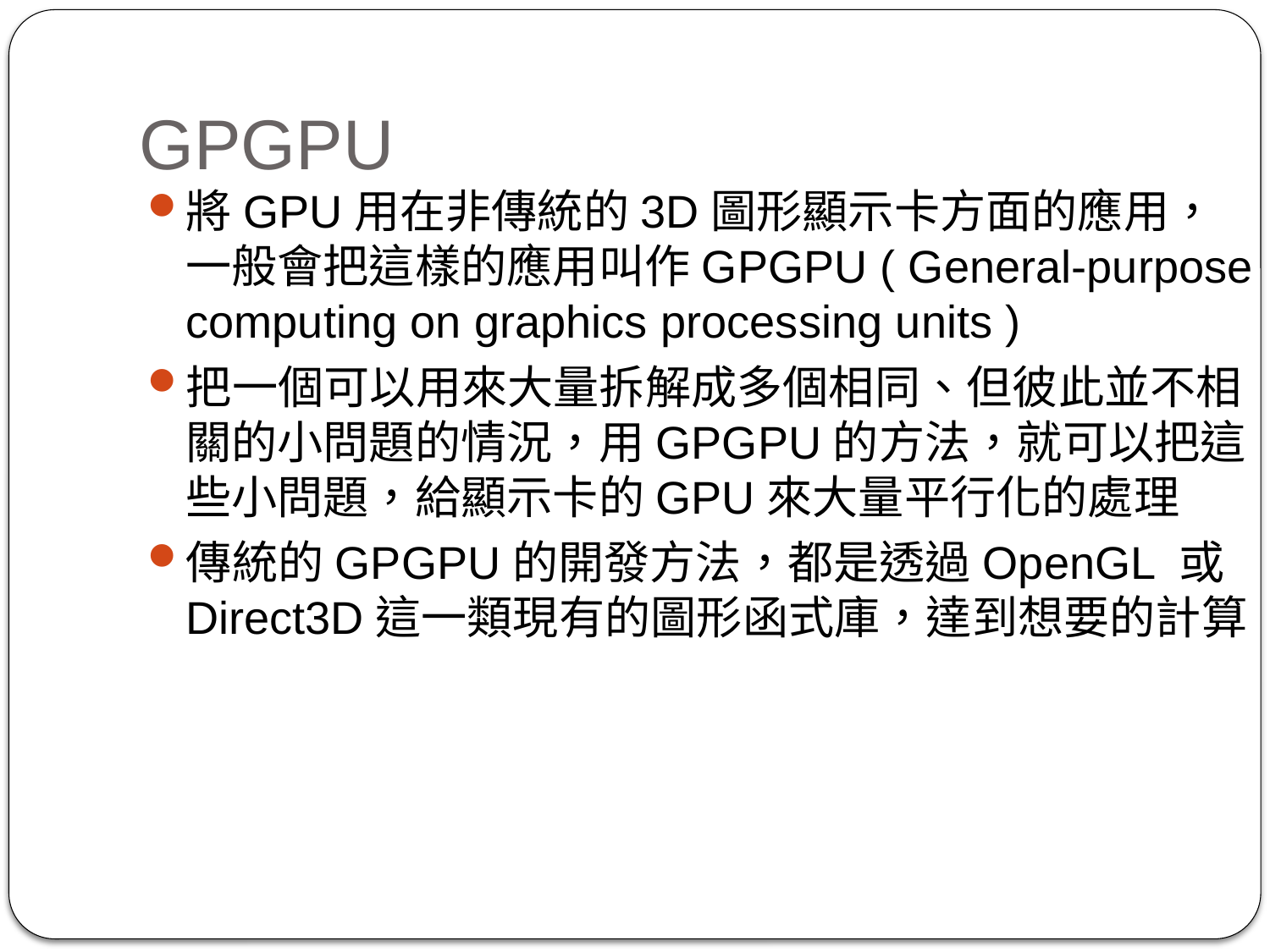

# GPGPU
將GPU用在非傳統的3D圖形顯示卡方面的應用，一般會把這樣的應用叫作GPGPU ( General-purpose computing on graphics processing units )
把一個可以用來大量拆解成多個相同、但彼此並不相關的小問題的情況，用GPGPU的方法，就可以把這些小問題，給顯示卡的GPU來大量平行化的處理
傳統的GPGPU的開發方法，都是透過OpenGL 或 Direct3D這一類現有的圖形函式庫，達到想要的計算